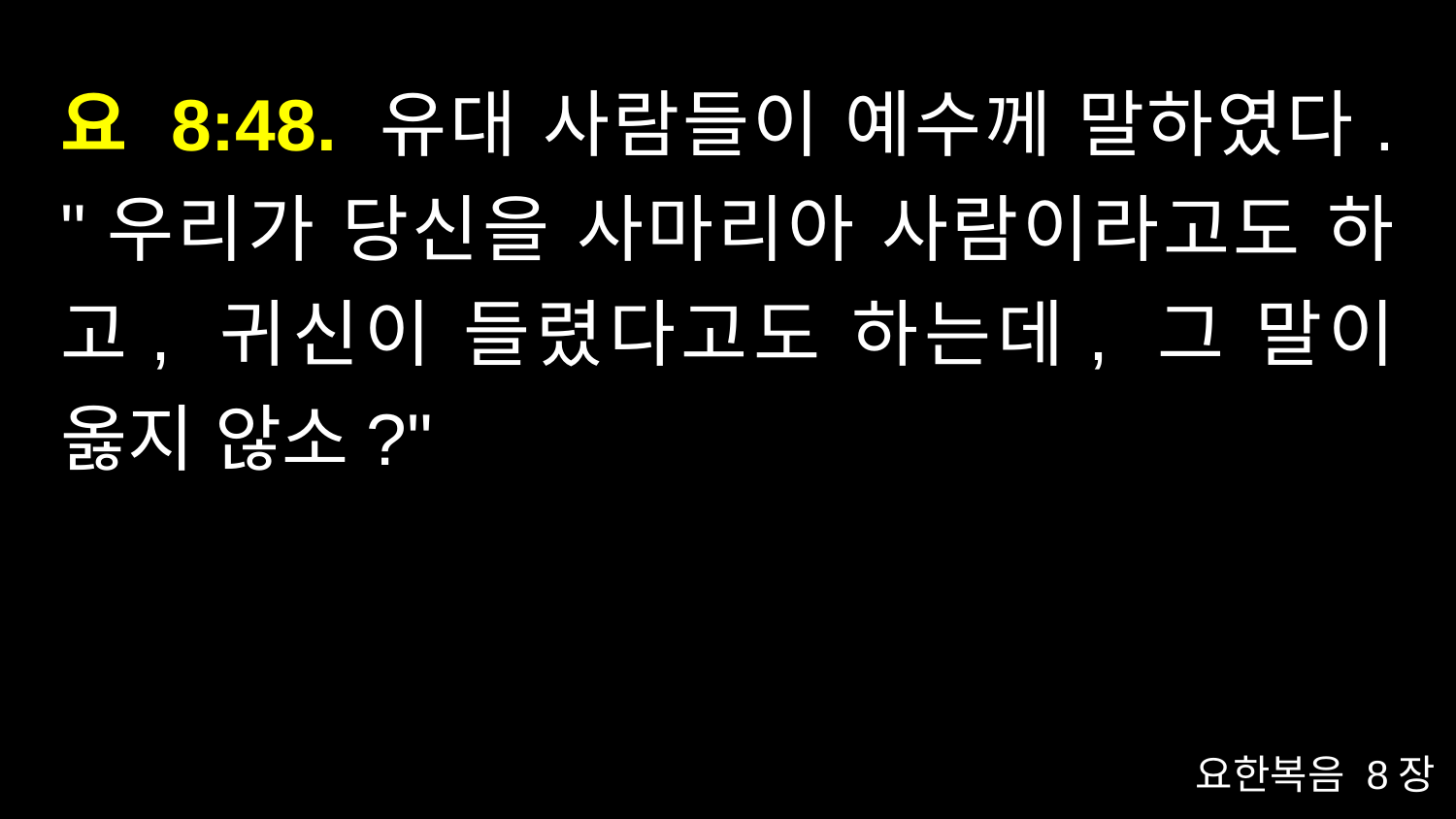

# 요 8:48. 유대 사람들이 예수께 말하였다. "우리가 당신을 사마리아 사람이라고도 하고, 귀신이 들렸다고도 하는데, 그 말이 옳지 않소?"
요한복음 8장